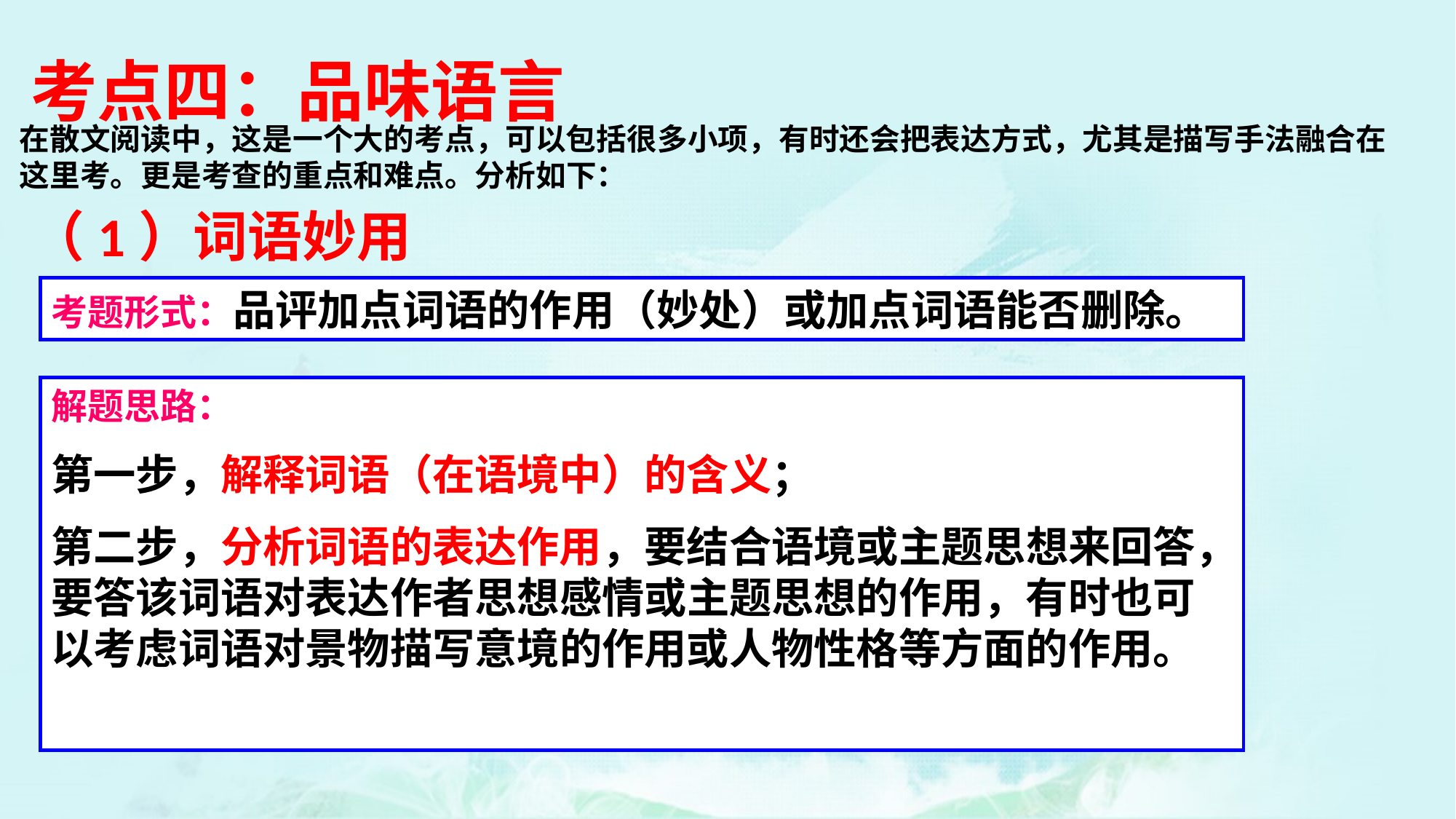

# 考点四：品味语言
在散文阅读中，这是一个大的考点，可以包括很多小项，有时还会把表达方式，尤其是描写手法融合在这里考。更是考查的重点和难点。分析如下：
（1）词语妙用
考题形式：品评加点词语的作用（妙处）或加点词语能否删除。
解题思路：
第一步，解释词语（在语境中）的含义；
第二步，分析词语的表达作用，要结合语境或主题思想来回答，要答该词语对表达作者思想感情或主题思想的作用，有时也可以考虑词语对景物描写意境的作用或人物性格等方面的作用。